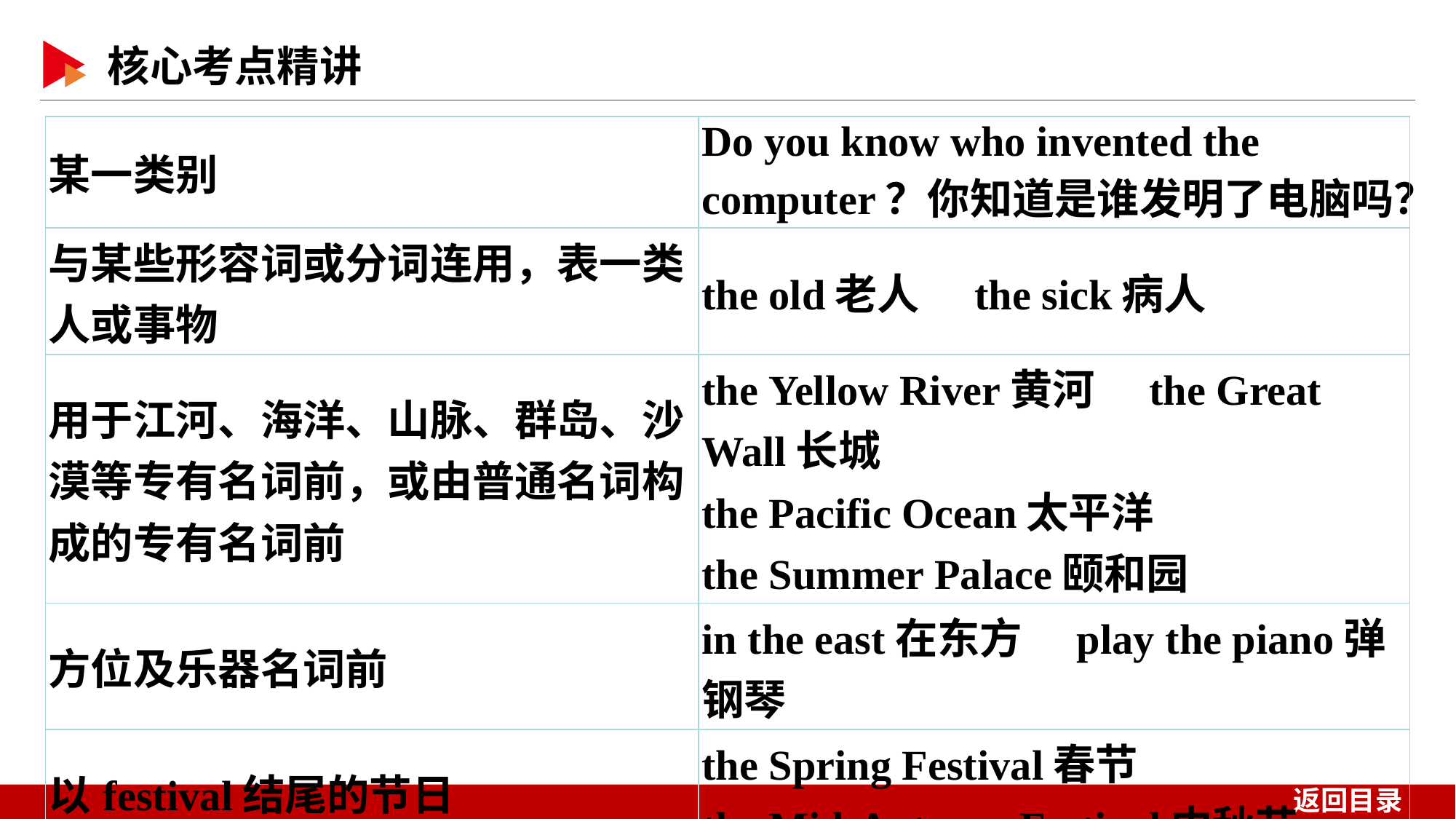

| 某一类别 | Do you know who invented the computer？你知道是谁发明了电脑吗？ |
| --- | --- |
| 与某些形容词或分词连用，表一类人或事物 | the old老人　the sick病人 |
| 用于江河、海洋、山脉、群岛、沙漠等专有名词前，或由普通名词构成的专有名词前 | the Yellow River黄河　the Great Wall长城 the Pacific Ocean太平洋 the Summer Palace颐和园 |
| 方位及乐器名词前 | in the east在东方　play the piano弹钢琴 |
| 以festival结尾的节日 | the Spring Festival春节 the Mid⁃Autumn Festival中秋节 |